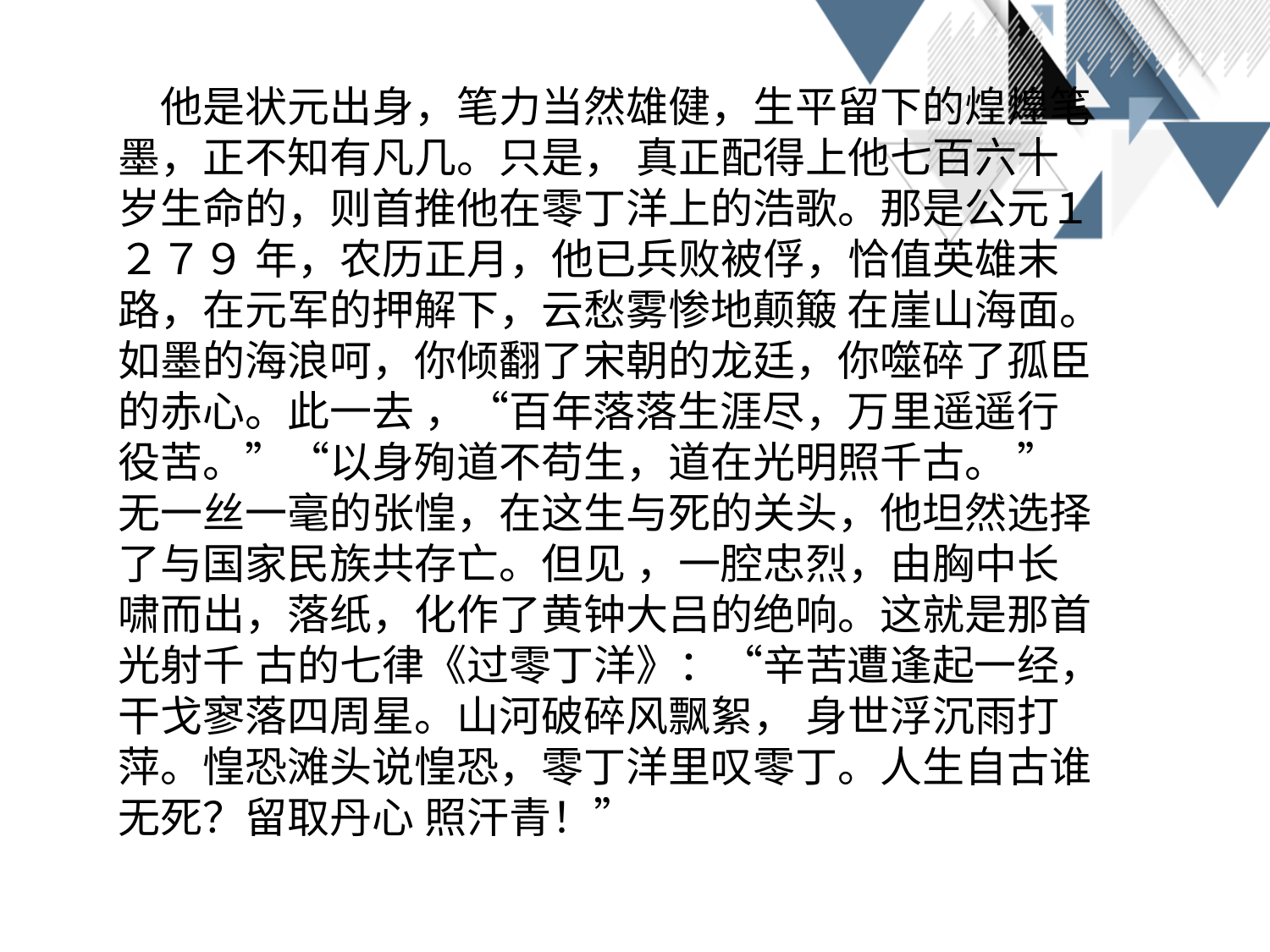

他是状元出身，笔力当然雄健，生平留下的煌煌笔墨，正不知有凡几。只是， 真正配得上他七百六十岁生命的，则首推他在零丁洋上的浩歌。那是公元１２７９ 年，农历正月，他已兵败被俘，恰值英雄末路，在元军的押解下，云愁雾惨地颠簸 在崖山海面。如墨的海浪呵，你倾翻了宋朝的龙廷，你噬碎了孤臣的赤心。此一去 ，“百年落落生涯尽，万里遥遥行役苦。”“以身殉道不苟生，道在光明照千古。 ”无一丝一毫的张惶，在这生与死的关头，他坦然选择了与国家民族共存亡。但见 ，一腔忠烈，由胸中长啸而出，落纸，化作了黄钟大吕的绝响。这就是那首光射千 古的七律《过零丁洋》：“辛苦遭逢起一经，干戈寥落四周星。山河破碎风飘絮， 身世浮沉雨打萍。惶恐滩头说惶恐，零丁洋里叹零丁。人生自古谁无死？留取丹心 照汗青！”